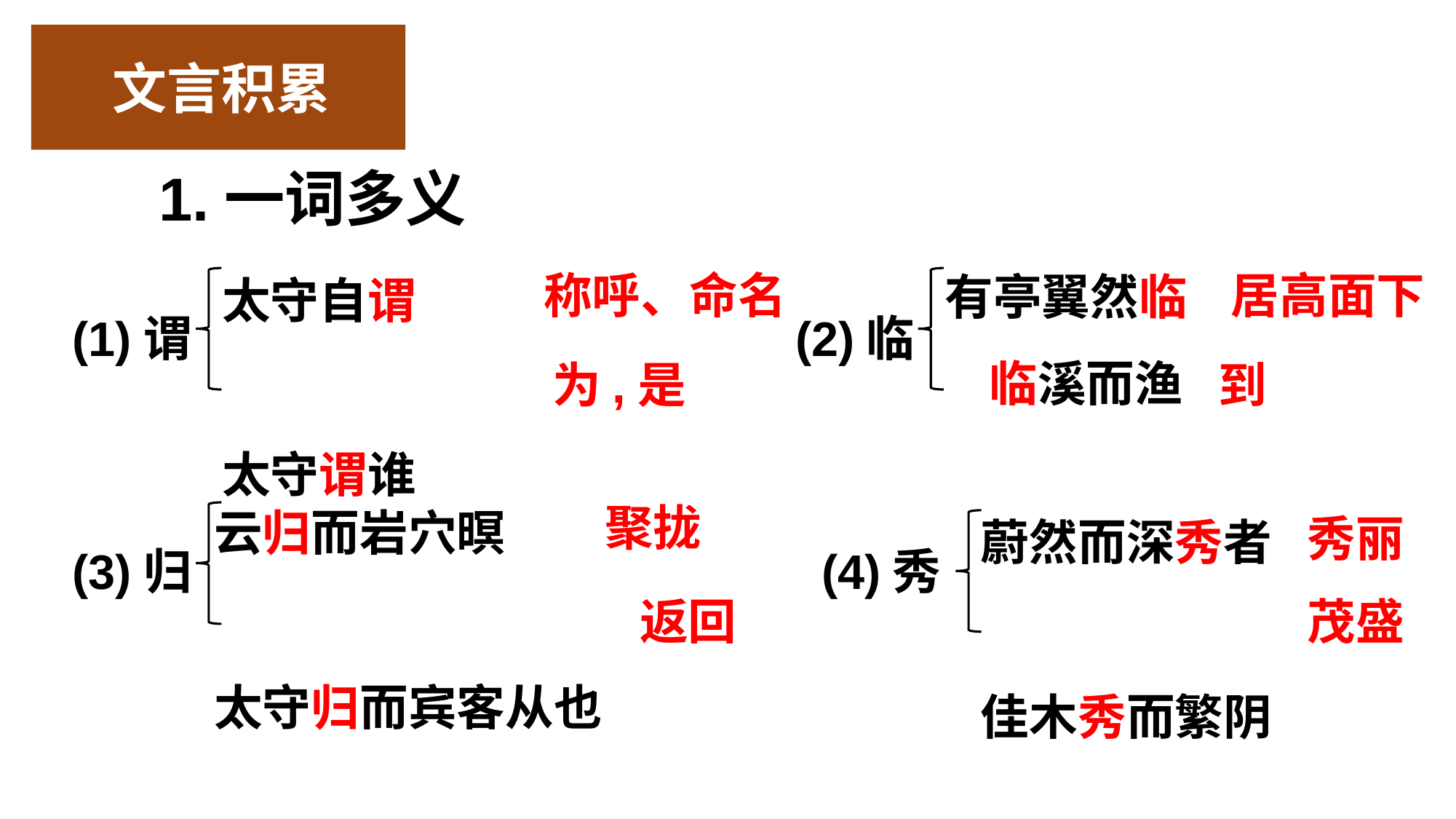

文言积累

1.一词多义
有亭翼然临               临溪而渔
太守自谓
太守谓谁
称呼、命名
居高面下

(1)谓
(2)临
为,是
到
云归而岩穴暝
太守归而宾客从也
蔚然而深秀者
佳木秀而繁阴
聚拢

秀丽

(3)归
(4)秀
返回
茂盛